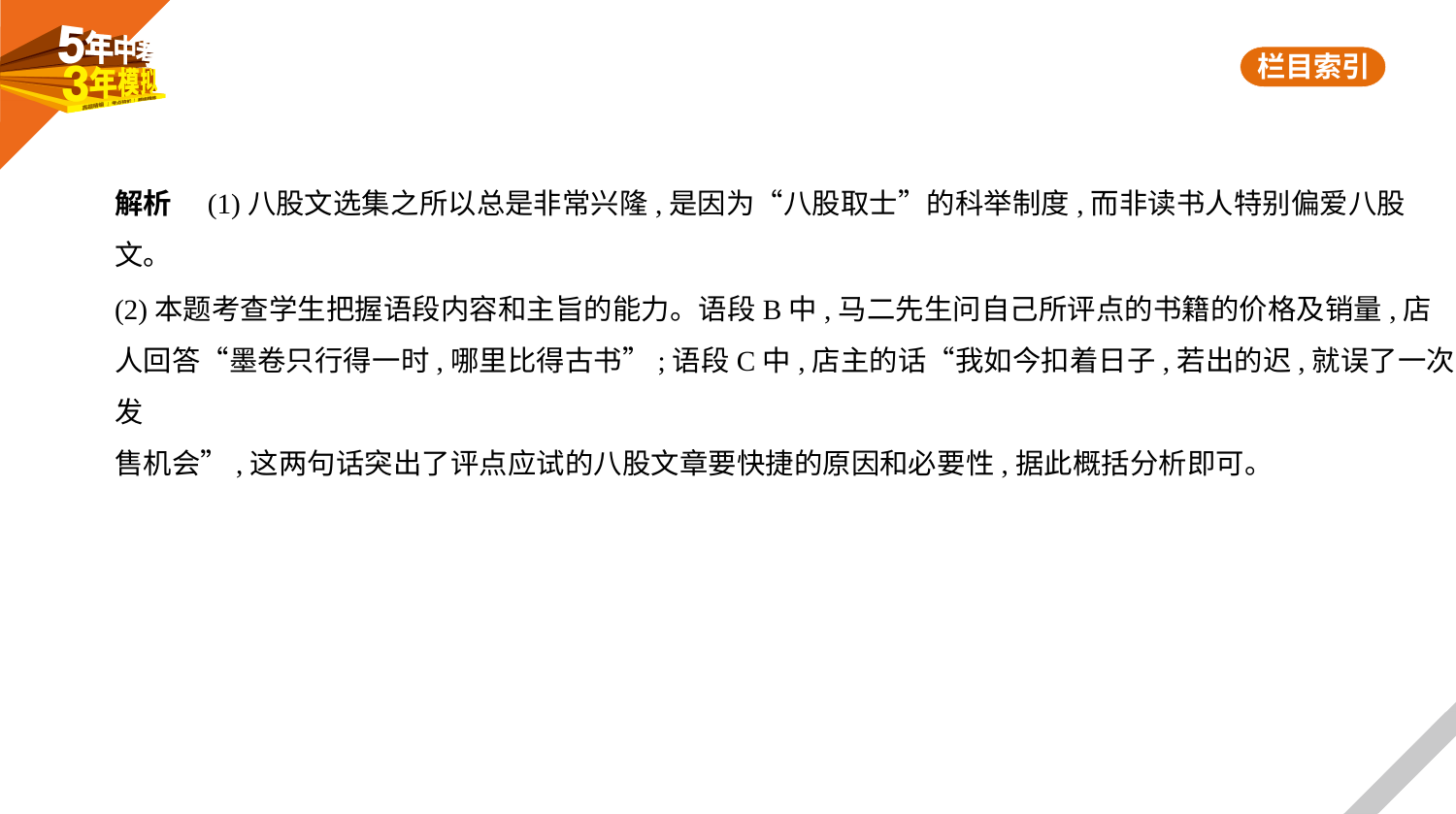

解析　(1)八股文选集之所以总是非常兴隆,是因为“八股取士”的科举制度,而非读书人特别偏爱八股
文。
(2)本题考查学生把握语段内容和主旨的能力。语段B中,马二先生问自己所评点的书籍的价格及销量,店
人回答“墨卷只行得一时,哪里比得古书”;语段C中,店主的话“我如今扣着日子,若出的迟,就误了一次发
售机会”,这两句话突出了评点应试的八股文章要快捷的原因和必要性,据此概括分析即可。